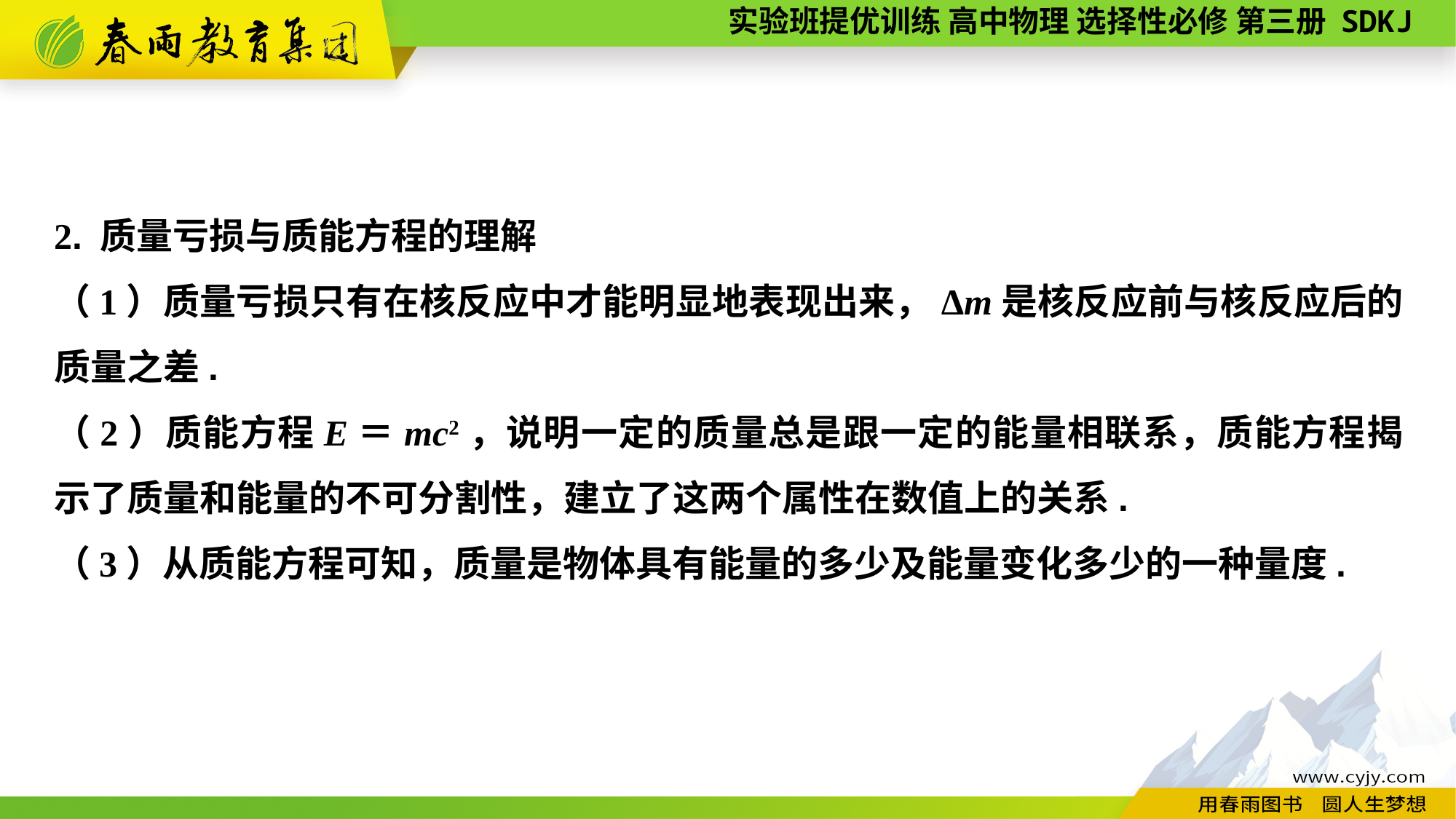

2. 质量亏损与质能方程的理解
（1）质量亏损只有在核反应中才能明显地表现出来，Δm是核反应前与核反应后的质量之差.
（2）质能方程E＝mc2，说明一定的质量总是跟一定的能量相联系，质能方程揭示了质量和能量的不可分割性，建立了这两个属性在数值上的关系.
（3）从质能方程可知，质量是物体具有能量的多少及能量变化多少的一种量度.